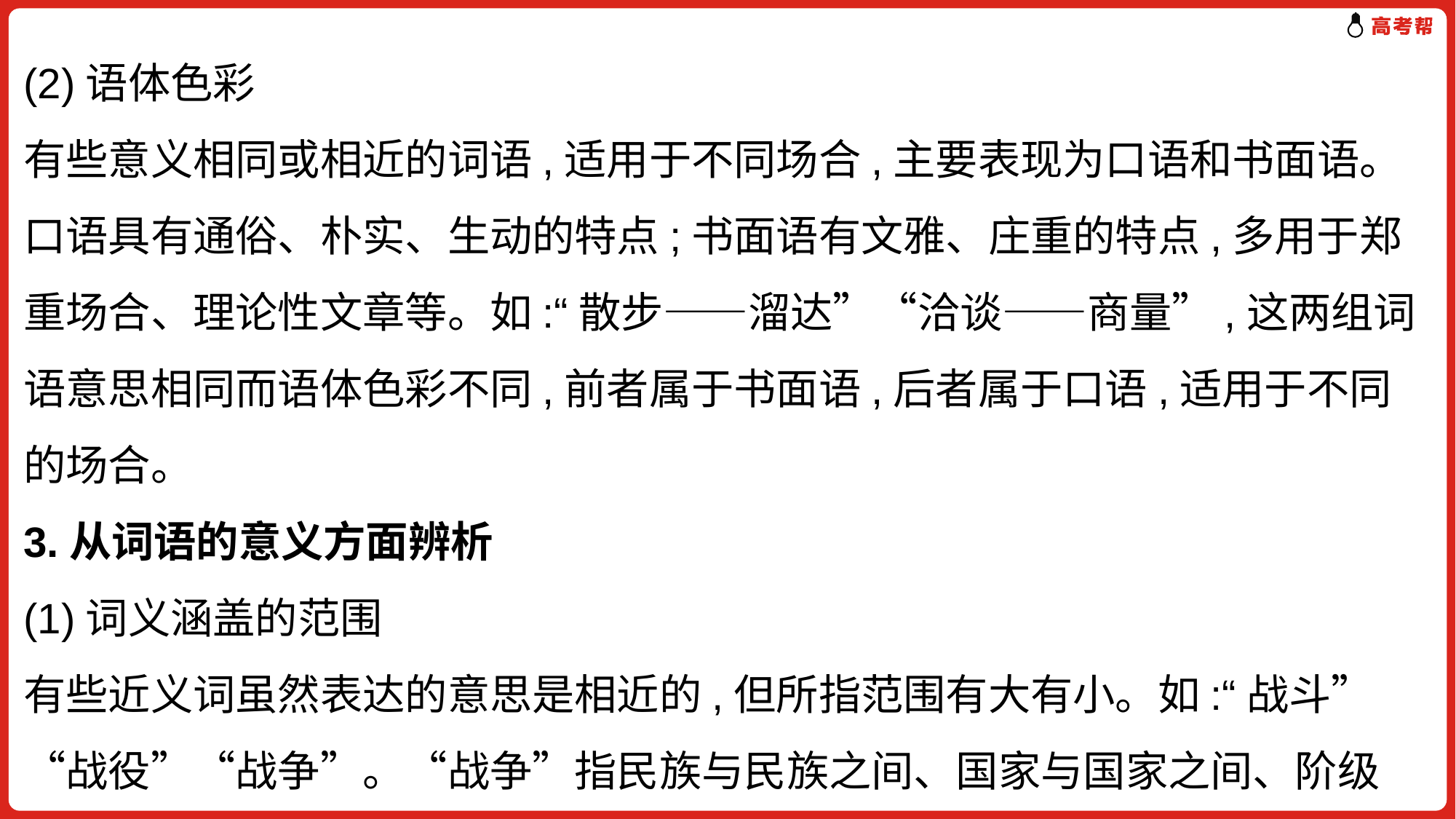

(2)语体色彩
有些意义相同或相近的词语,适用于不同场合,主要表现为口语和书面语。口语具有通俗、朴实、生动的特点;书面语有文雅、庄重的特点,多用于郑重场合、理论性文章等。如:“散步——溜达”“洽谈——商量”,这两组词语意思相同而语体色彩不同,前者属于书面语,后者属于口语,适用于不同的场合。
3.从词语的意义方面辨析
(1)词义涵盖的范围
有些近义词虽然表达的意思是相近的,但所指范围有大有小。如:“战斗”“战役”“战争”。“战争”指民族与民族之间、国家与国家之间、阶级与阶级之间或政治集团与政治集团之间的武装斗争。其往往由一些战